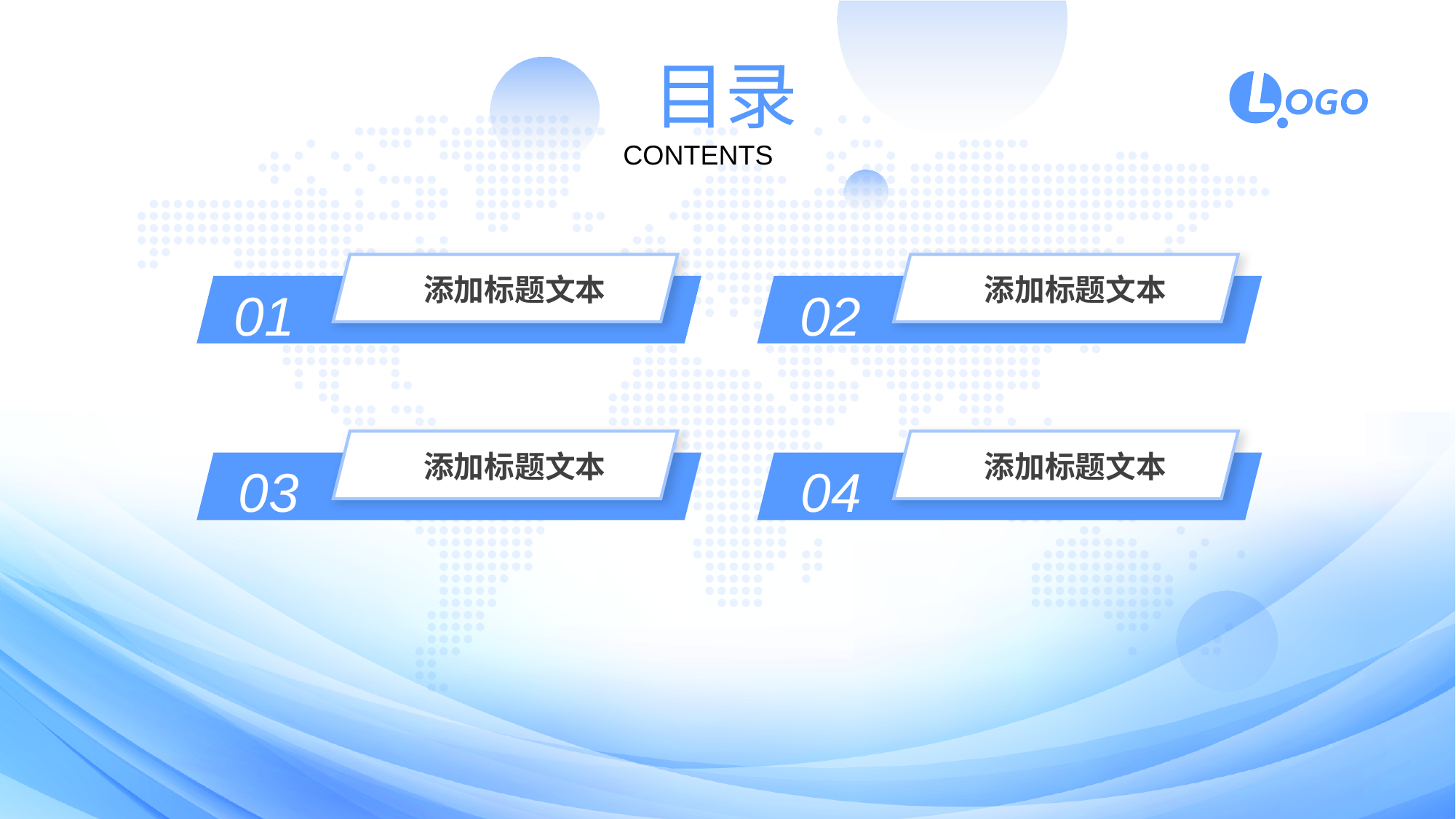

目录

CONTENTS

添加标题文本
添加标题文本
01
02

添加标题文本
添加标题文本
03
04